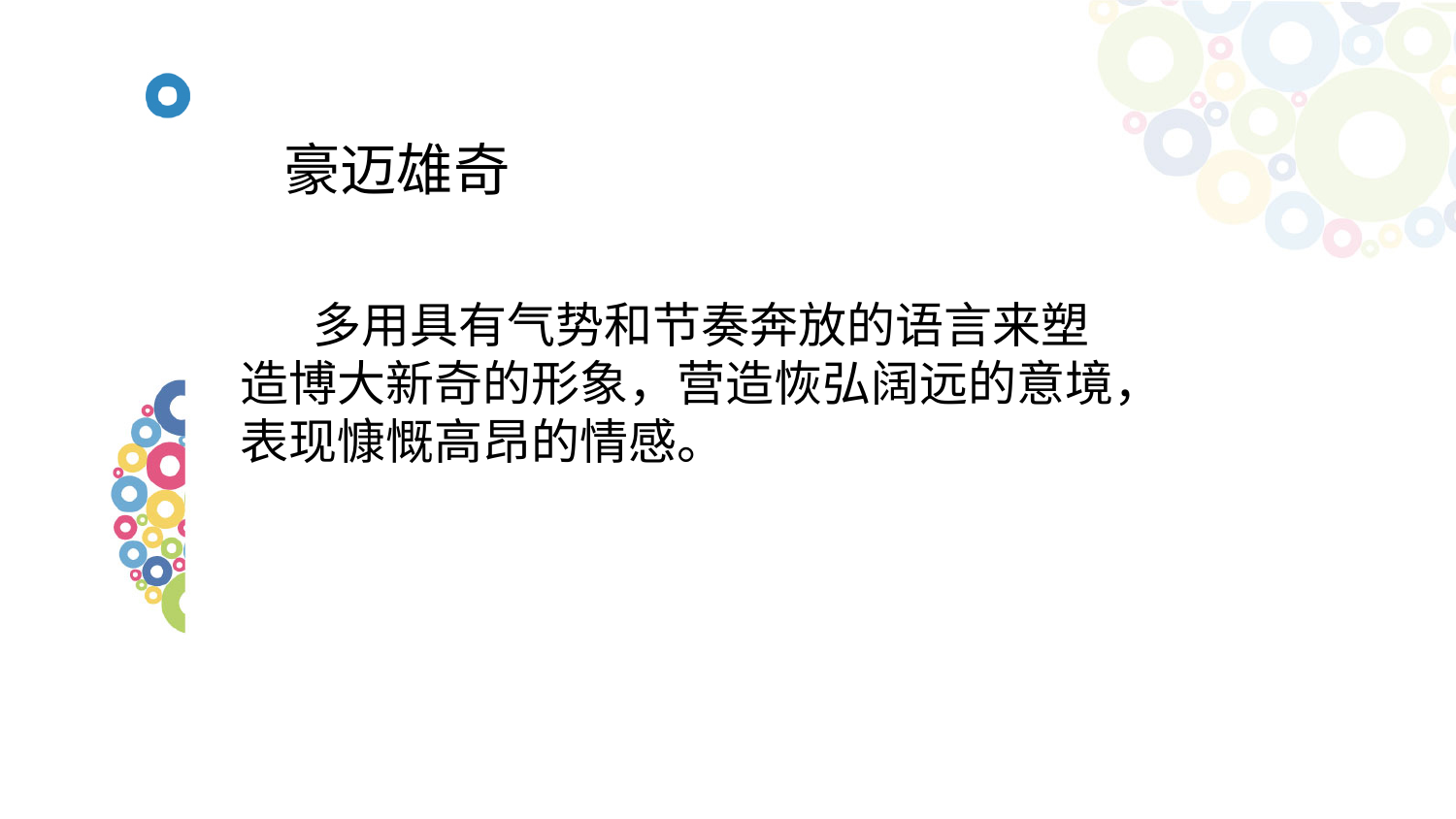

# 豪迈雄奇
　　多用具有气势和节奏奔放的语言来塑造博大新奇的形象，营造恢弘阔远的意境，表现慷慨高昂的情感。